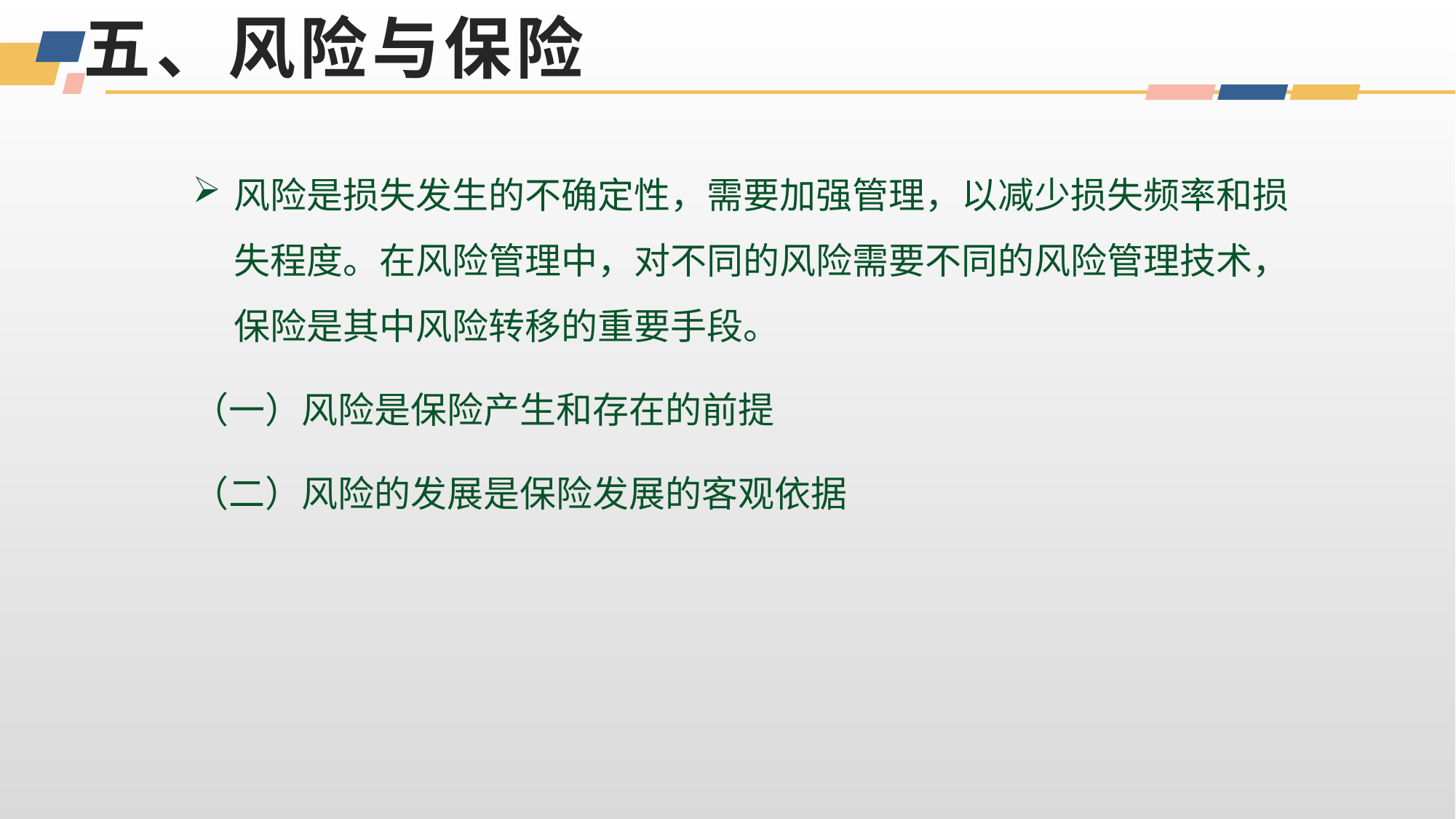

# 五、风险与保险

风险是损失发生的不确定性，需要加强管理，以减少损失频率和损失程度。在风险管理中，对不同的风险需要不同的风险管理技术，保险是其中风险转移的重要手段。
（一）风险是保险产生和存在的前提
（二）风险的发展是保险发展的客观依据